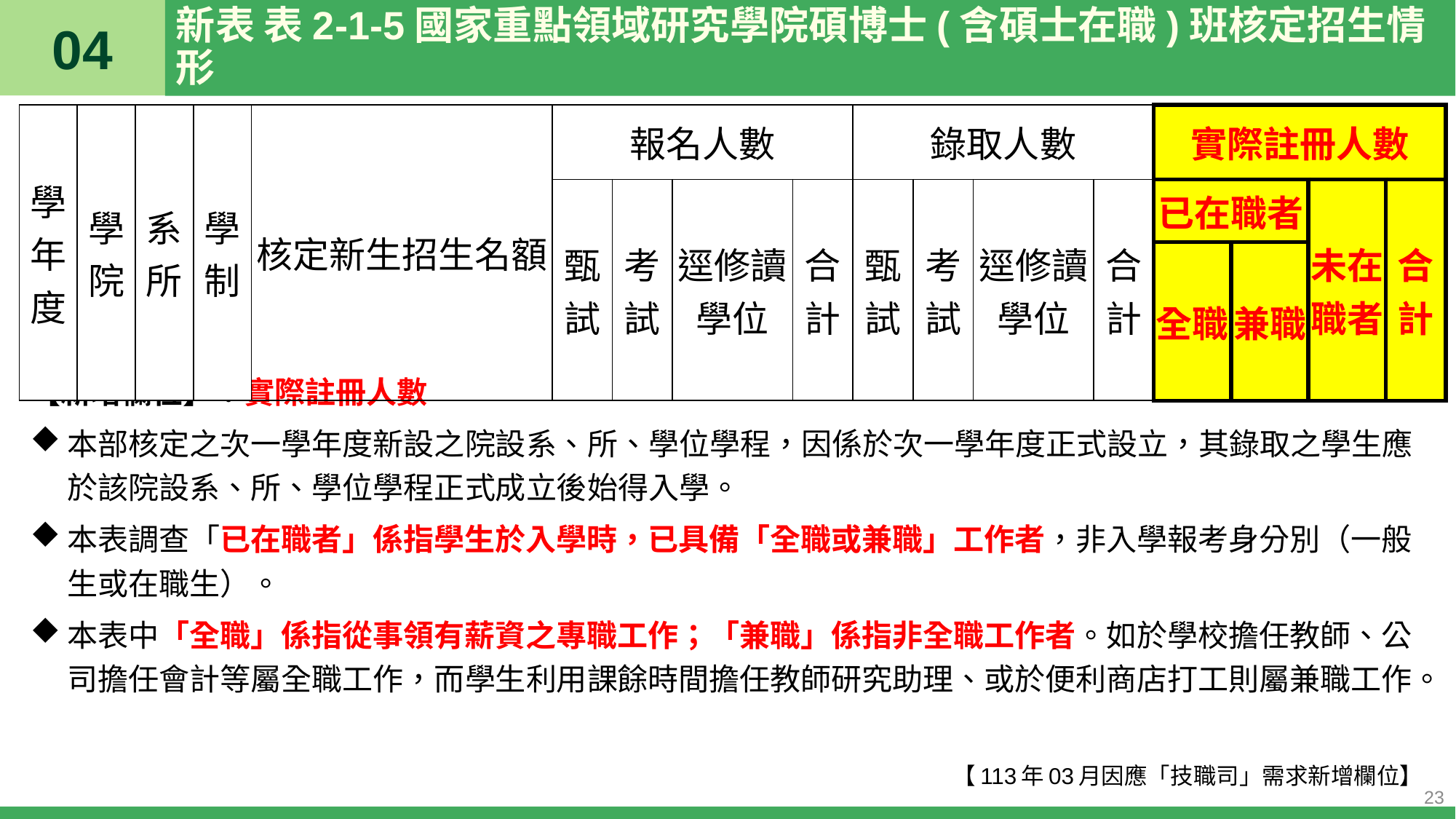

04
# 新表 表2-1-5國家重點領域研究學院碩博士(含碩士在職)班核定招生情形
| 學年度 | 學院 | 系所 | 學制 | 核定新生招生名額 | 報名人數 |  |  |  | 錄取人數 |  |  |  | 實際註冊人數 |  |  |  |
| --- | --- | --- | --- | --- | --- | --- | --- | --- | --- | --- | --- | --- | --- | --- | --- | --- |
|  |  |  |  |  | 甄試 | 考試 | 逕修讀學位 | 合計 | 甄試 | 考試 | 逕修讀學位 | 合計 | 已在職者 |  | 未在職者 | 合計 |
|  |  |  |  |  |  |  |  |  |  |  |  |  | 全職 | 兼職 |  |  |
【新增欄位】：實際註冊人數
本部核定之次一學年度新設之院設系、所、學位學程，因係於次一學年度正式設立，其錄取之學生應於該院設系、所、學位學程正式成立後始得入學。
本表調查「已在職者」係指學生於入學時，已具備「全職或兼職」工作者，非入學報考身分別（一般生或在職生）。
本表中「全職」係指從事領有薪資之專職工作；「兼職」係指非全職工作者。如於學校擔任教師、公司擔任會計等屬全職工作，而學生利用課餘時間擔任教師研究助理、或於便利商店打工則屬兼職工作。

【113年03月因應「技職司」需求新增欄位】
23